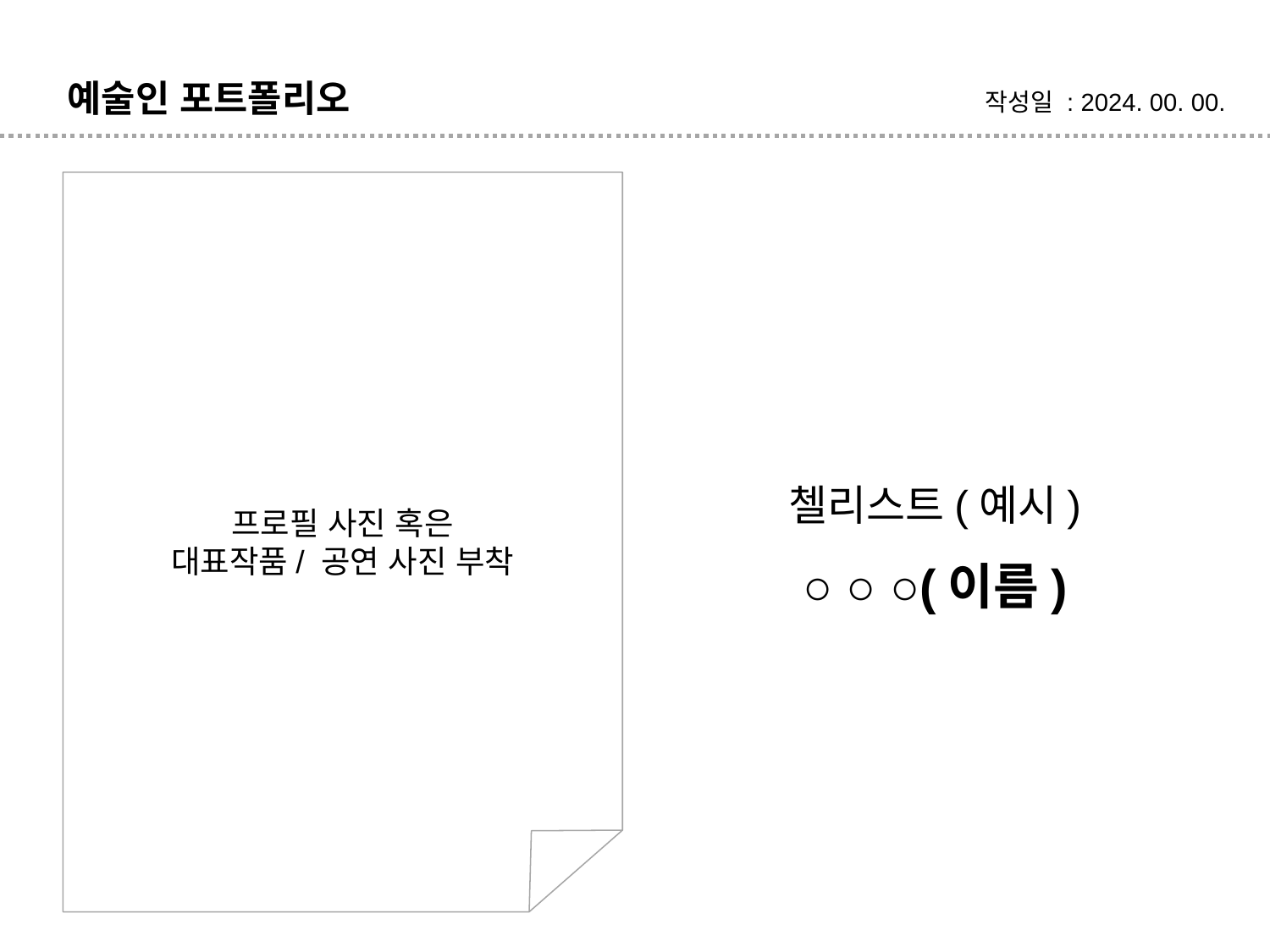

예술인 포트폴리오
작성일 : 2024. 00. 00.
프로필 사진 혹은
대표작품/ 공연 사진 부착
첼리스트(예시)
○ ○ ○(이름)